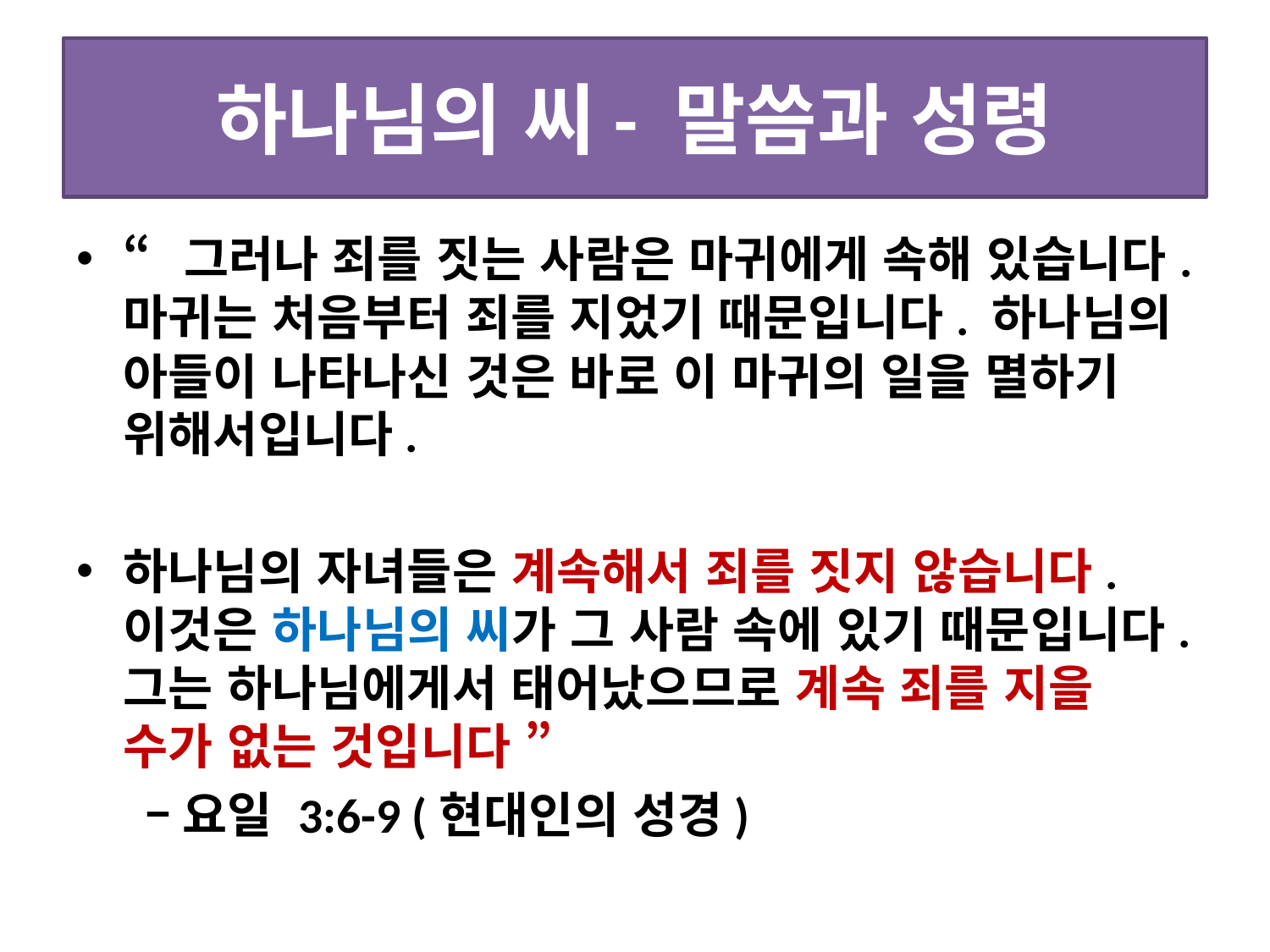

# 하나님의 씨- 말씀과 성령
“그러나 죄를 짓는 사람은 마귀에게 속해 있습니다. 마귀는 처음부터 죄를 지었기 때문입니다. 하나님의 아들이 나타나신 것은 바로 이 마귀의 일을 멸하기 위해서입니다.

하나님의 자녀들은 계속해서 죄를 짓지 않습니다. 이것은 하나님의 씨가 그 사람 속에 있기 때문입니다. 그는 하나님에게서 태어났으므로 계속 죄를 지을 수가 없는 것입니다 ”
     –요일 3:6-9 (현대인의 성경)